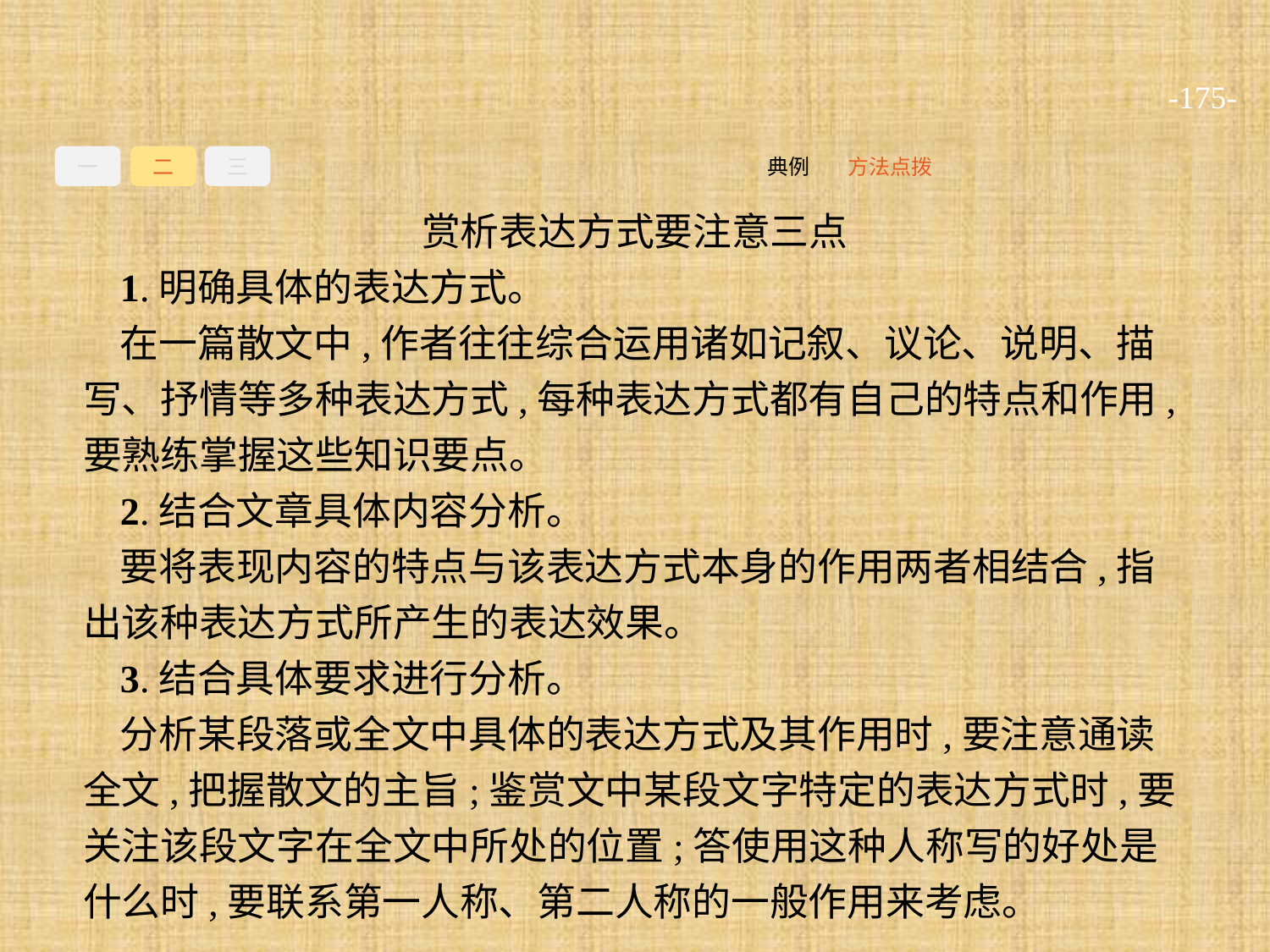

-175-
一
二
三
方法点拨
典例
赏析表达方式要注意三点
1.明确具体的表达方式。
在一篇散文中,作者往往综合运用诸如记叙、议论、说明、描写、抒情等多种表达方式,每种表达方式都有自己的特点和作用,要熟练掌握这些知识要点。
2.结合文章具体内容分析。
要将表现内容的特点与该表达方式本身的作用两者相结合,指出该种表达方式所产生的表达效果。
3.结合具体要求进行分析。
分析某段落或全文中具体的表达方式及其作用时,要注意通读全文,把握散文的主旨;鉴赏文中某段文字特定的表达方式时,要关注该段文字在全文中所处的位置;答使用这种人称写的好处是什么时,要联系第一人称、第二人称的一般作用来考虑。